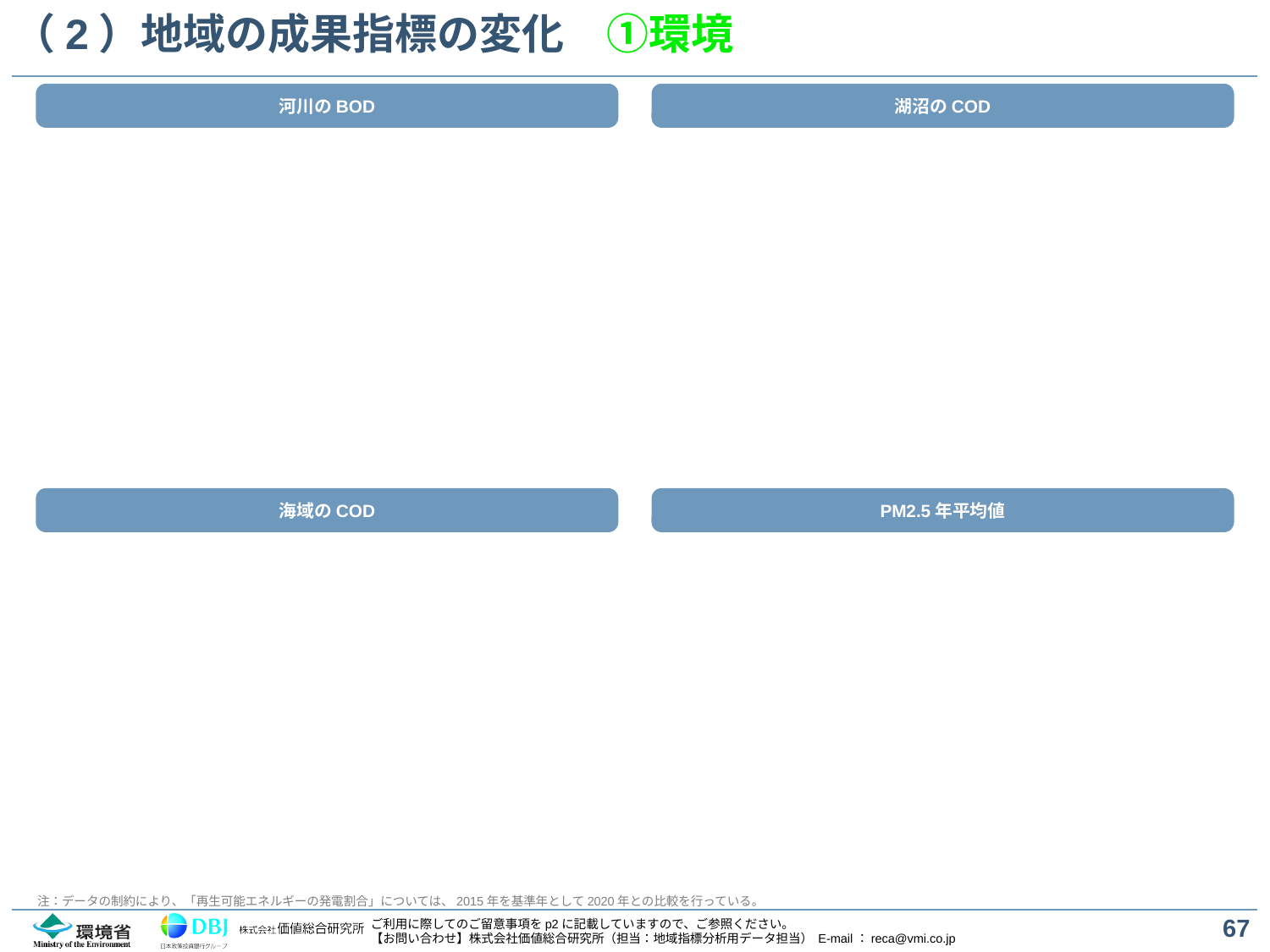

# （2）地域の成果指標の変化　①環境
河川のBOD
湖沼のCOD
海域のCOD
PM2.5年平均値
注：データの制約により、「再生可能エネルギーの発電割合」については、2015年を基準年として2020年との比較を行っている。
67